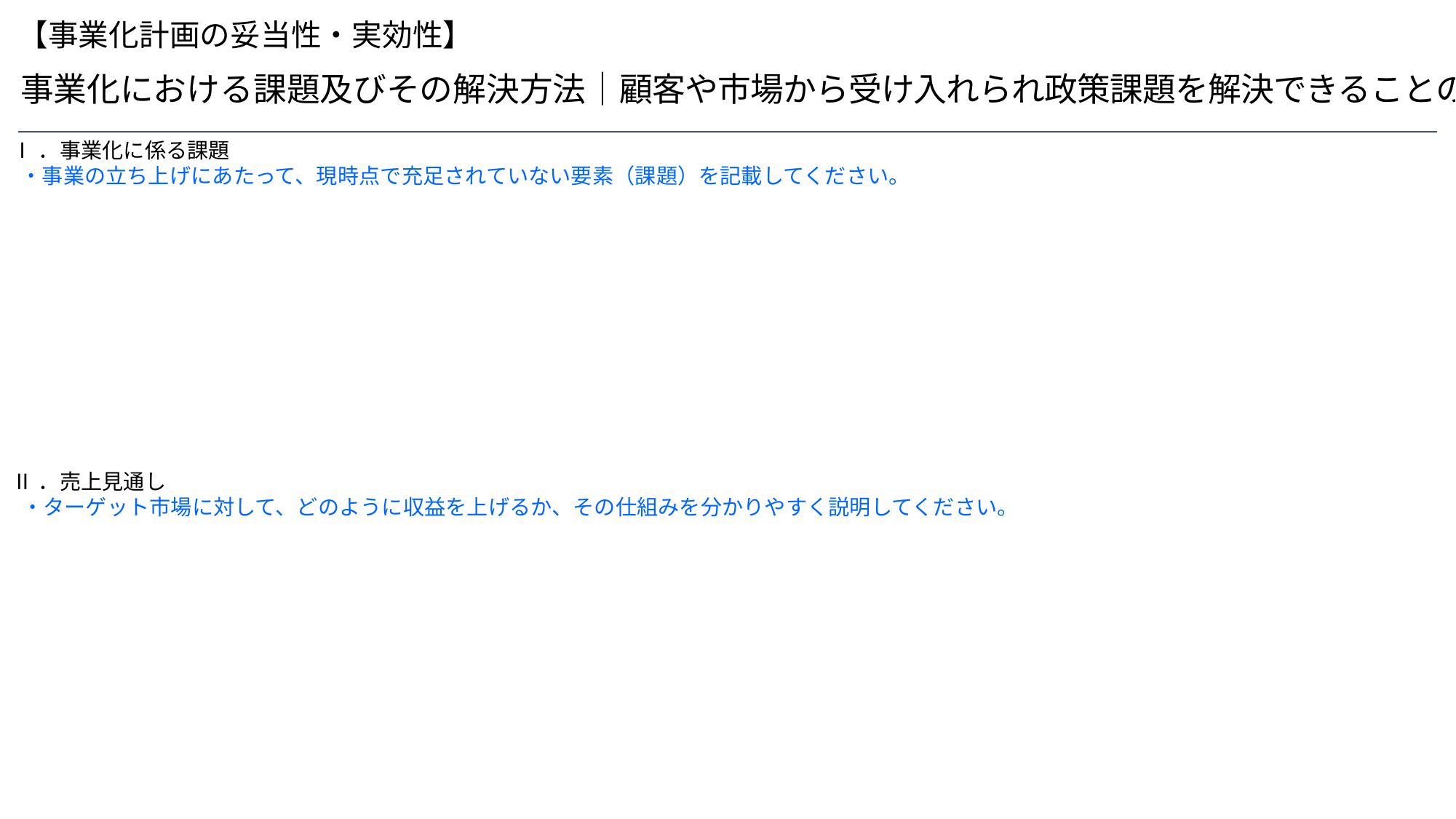

【事業化計画の妥当性・実効性】
５．事業化における課題及びその解決方法｜顧客や市場から受け入れられ政策課題を解決できることの説明

Ⅰ．事業化に係る課題
・事業の立ち上げにあたって、現時点で充足されていない要素（課題）を記載してください。

Ⅱ．売上見通し
 ・ターゲット市場に対して、どのように収益を上げるか、その仕組みを分かりやすく説明してください。